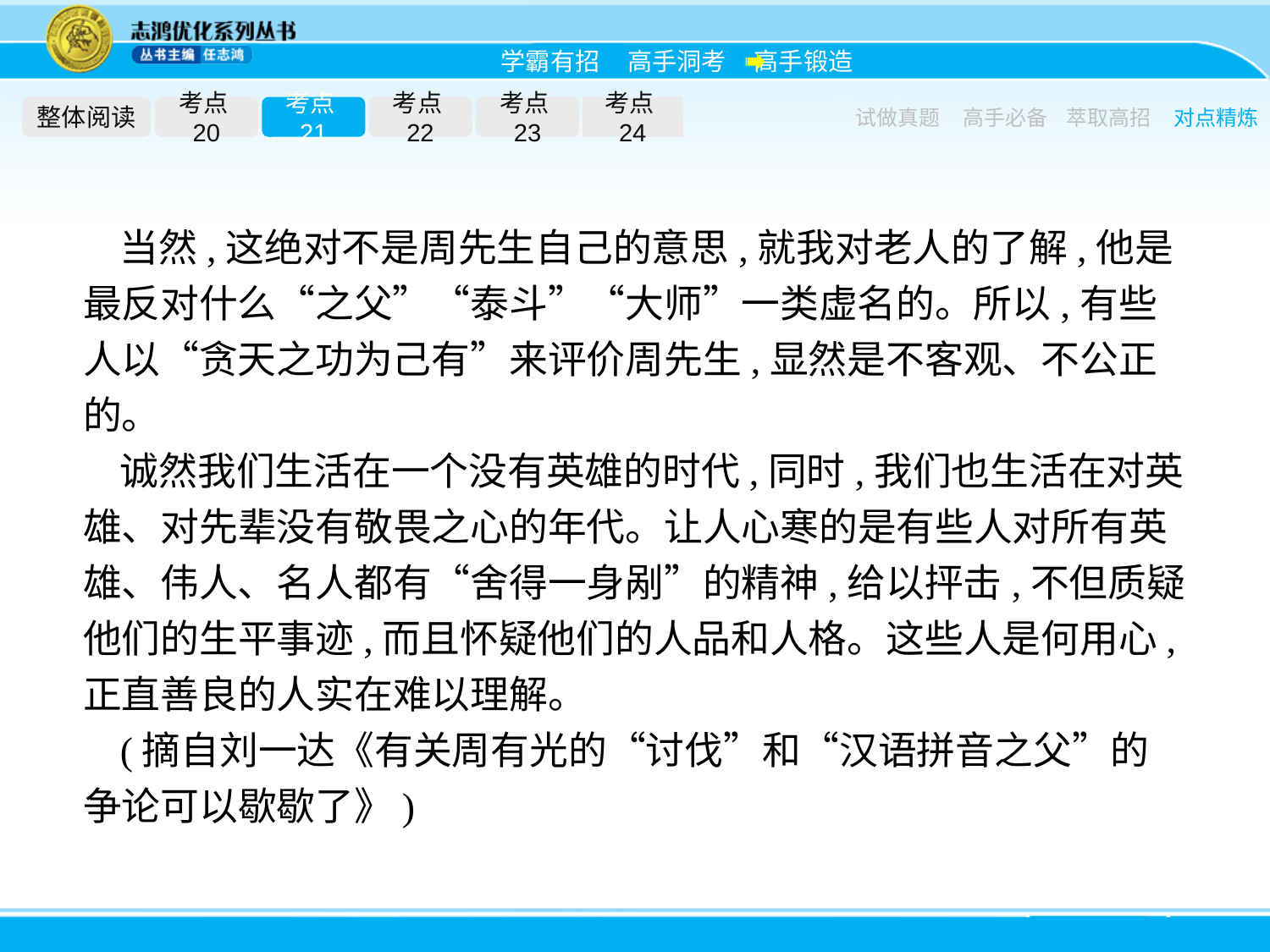

整体阅读
考点20
考点21
考点22
考点23
考点24
试做真题
高手必备
萃取高招
对点精炼
当然,这绝对不是周先生自己的意思,就我对老人的了解,他是最反对什么“之父”“泰斗”“大师”一类虚名的。所以,有些人以“贪天之功为己有”来评价周先生,显然是不客观、不公正的。
诚然我们生活在一个没有英雄的时代,同时,我们也生活在对英雄、对先辈没有敬畏之心的年代。让人心寒的是有些人对所有英雄、伟人、名人都有“舍得一身剐”的精神,给以抨击,不但质疑他们的生平事迹,而且怀疑他们的人品和人格。这些人是何用心,正直善良的人实在难以理解。
(摘自刘一达《有关周有光的“讨伐”和“汉语拼音之父”的争论可以歇歇了》)